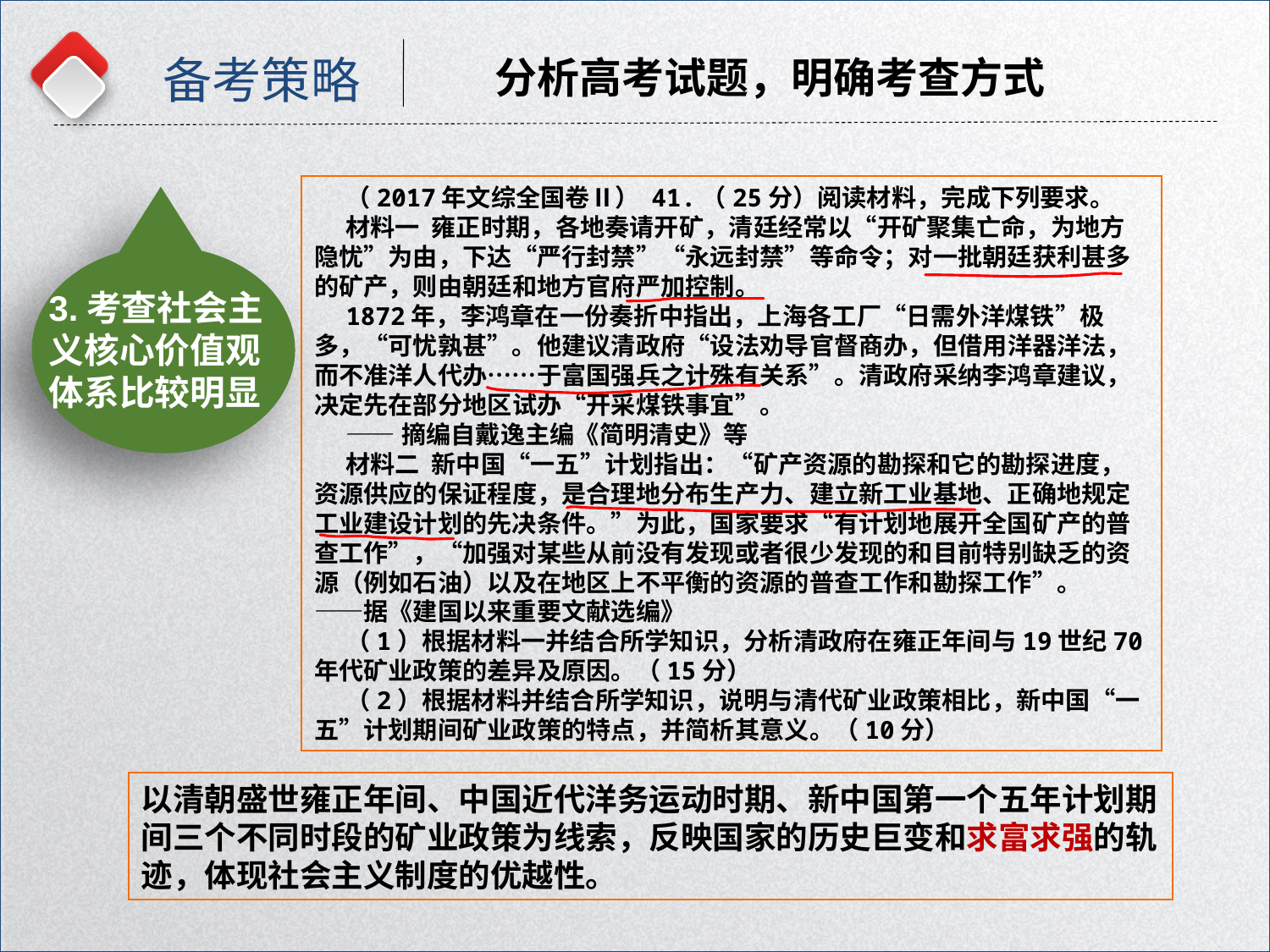

备考策略
分析高考试题，明确考查方式

（2017年文综全国卷Ⅱ） 41.（25分）阅读材料，完成下列要求。
材料一  雍正时期，各地奏请开矿，清廷经常以“开矿聚集亡命，为地方隐忧”为由，下达“严行封禁”“永远封禁”等命令；对一批朝廷获利甚多的矿产，则由朝廷和地方官府严加控制。
1872年，李鸿章在一份奏折中指出，上海各工厂“日需外洋煤铁”极多，“可忧孰甚”。他建议清政府“设法劝导官督商办，但借用洋器洋法，而不准洋人代办……于富国强兵之计殊有关系”。清政府采纳李鸿章建议，决定先在部分地区试办“开采煤铁事宜”。
——摘编自戴逸主编《简明清史》等
材料二  新中国“一五”计划指出：“矿产资源的勘探和它的勘探进度，资源供应的保证程度，是合理地分布生产力、建立新工业基地、正确地规定工业建设计划的先决条件。”为此，国家要求“有计划地展开全国矿产的普查工作”，“加强对某些从前没有发现或者很少发现的和目前特别缺乏的资源（例如石油）以及在地区上不平衡的资源的普查工作和勘探工作”。    ——据《建国以来重要文献选编》
（1）根据材料一并结合所学知识，分析清政府在雍正年间与19世纪70年代矿业政策的差异及原因。（15分）
（2）根据材料并结合所学知识，说明与清代矿业政策相比，新中国“一五”计划期间矿业政策的特点，并简析其意义。（10分）

3.考查社会主义核心价值观体系比较明显

以清朝盛世雍正年间、中国近代洋务运动时期、新中国第一个五年计划期间三个不同时段的矿业政策为线索，反映国家的历史巨变和求富求强的轨迹，体现社会主义制度的优越性。